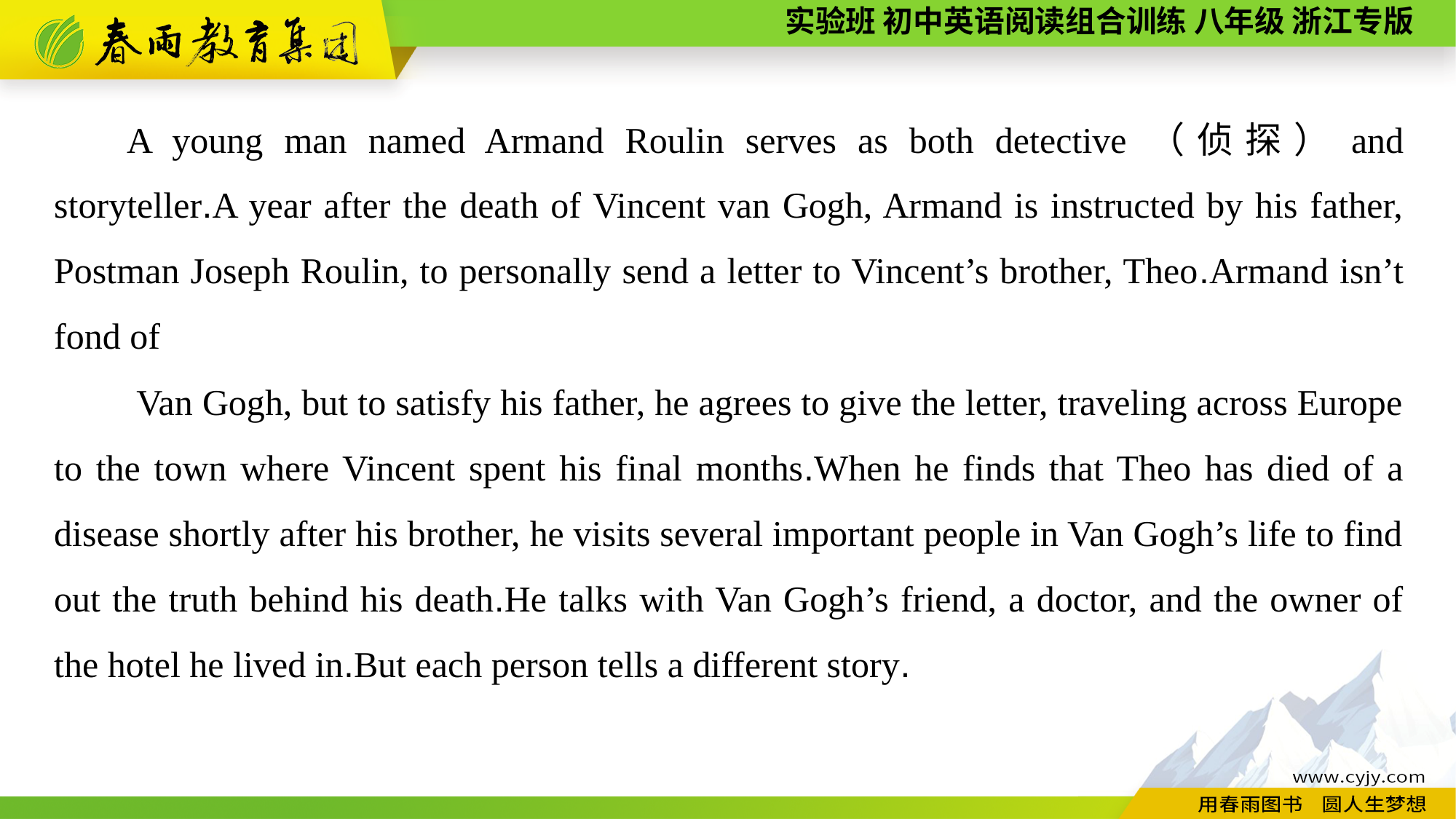

A young man named Armand Roulin serves as both detective（侦探）and storyteller.A year after the death of Vincent van Gogh, Armand is instructed by his father, Postman Joseph Roulin, to personally send a letter to Vincent’s brother, Theo.Armand isn’t fond of
 Van Gogh, but to satisfy his father, he agrees to give the letter, traveling across Europe to the town where Vincent spent his final months.When he finds that Theo has died of a disease shortly after his brother, he visits several important people in Van Gogh’s life to find out the truth behind his death.He talks with Van Gogh’s friend, a doctor, and the owner of the hotel he lived in.But each person tells a different story.